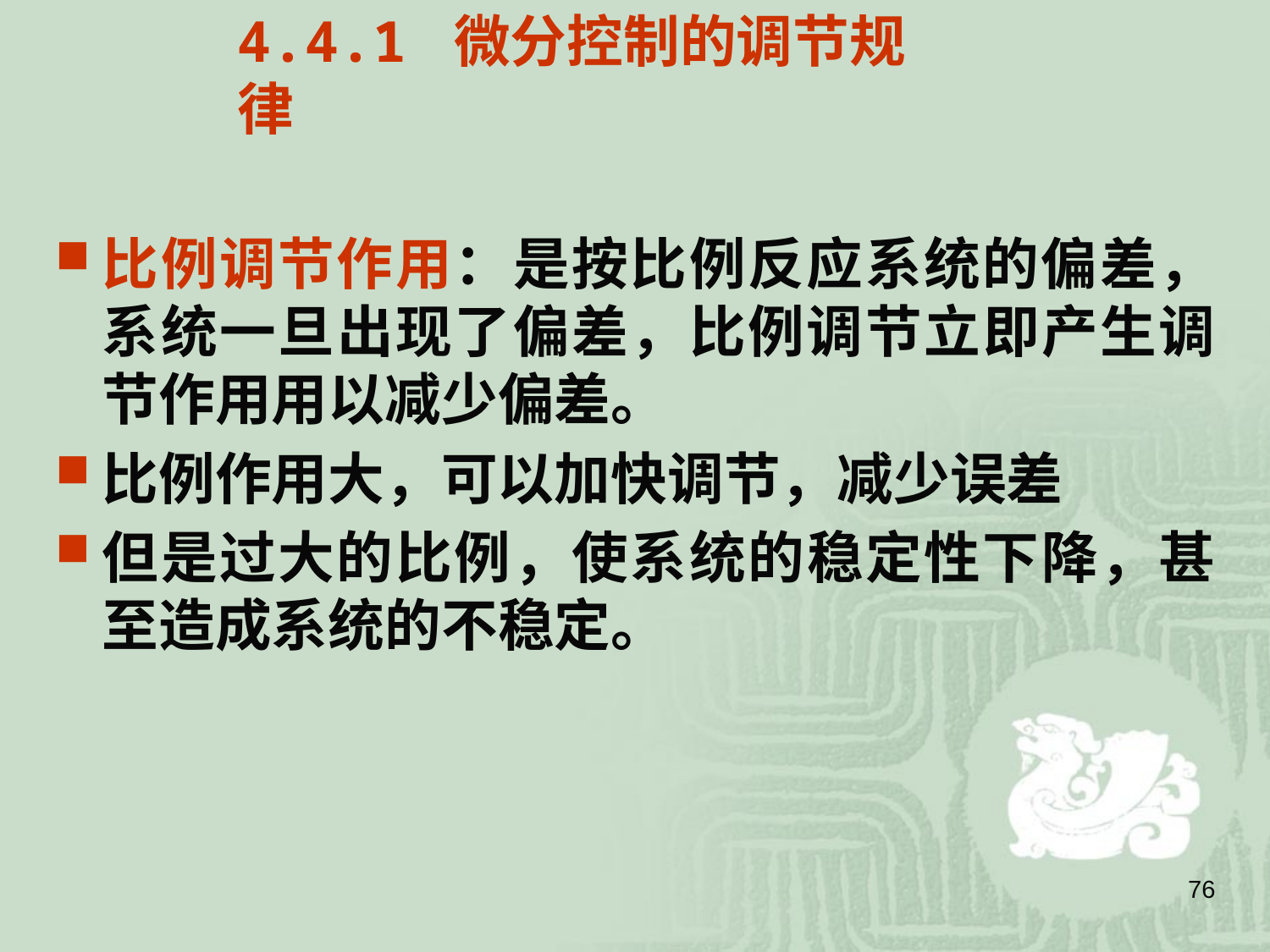

4.4.1 微分控制的调节规律
比例调节作用：是按比例反应系统的偏差，系统一旦出现了偏差，比例调节立即产生调节作用用以减少偏差。
比例作用大，可以加快调节，减少误差
但是过大的比例，使系统的稳定性下降，甚至造成系统的不稳定。
76